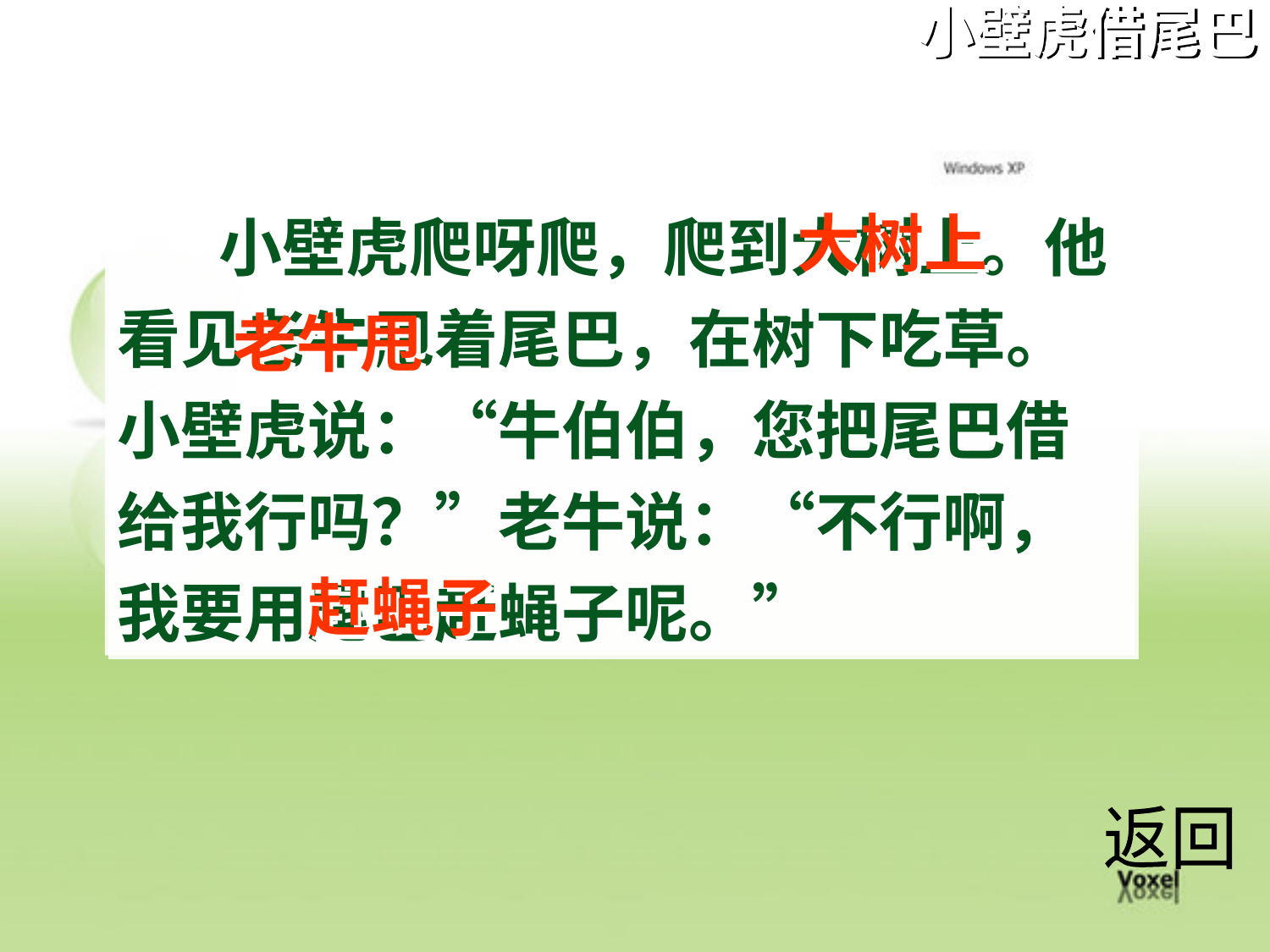

小壁虎借尾巴
大树上
      小壁虎爬呀爬，爬到大树上。他看见老牛甩着尾巴，在树下吃草。小壁虎说：“牛伯伯，您把尾巴借给我行吗？”老牛说：“不行啊，我要用尾巴赶蝇子呢。”
       老牛甩
赶蝇子
返回